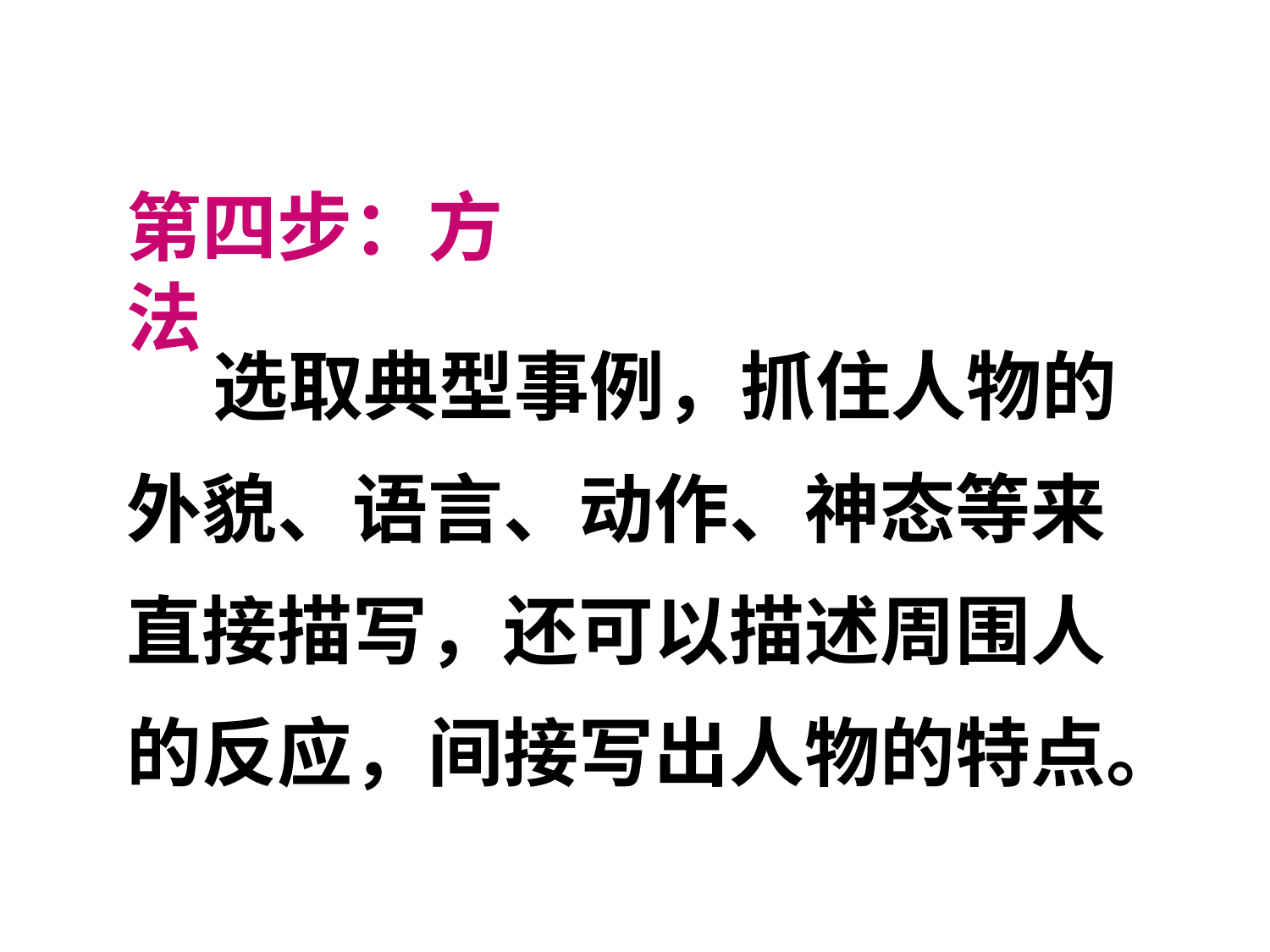

第四步：方法
    选取典型事例，抓住人物的外貌、语言、动作、神态等来直接描写，还可以描述周围人的反应，间接写出人物的特点。